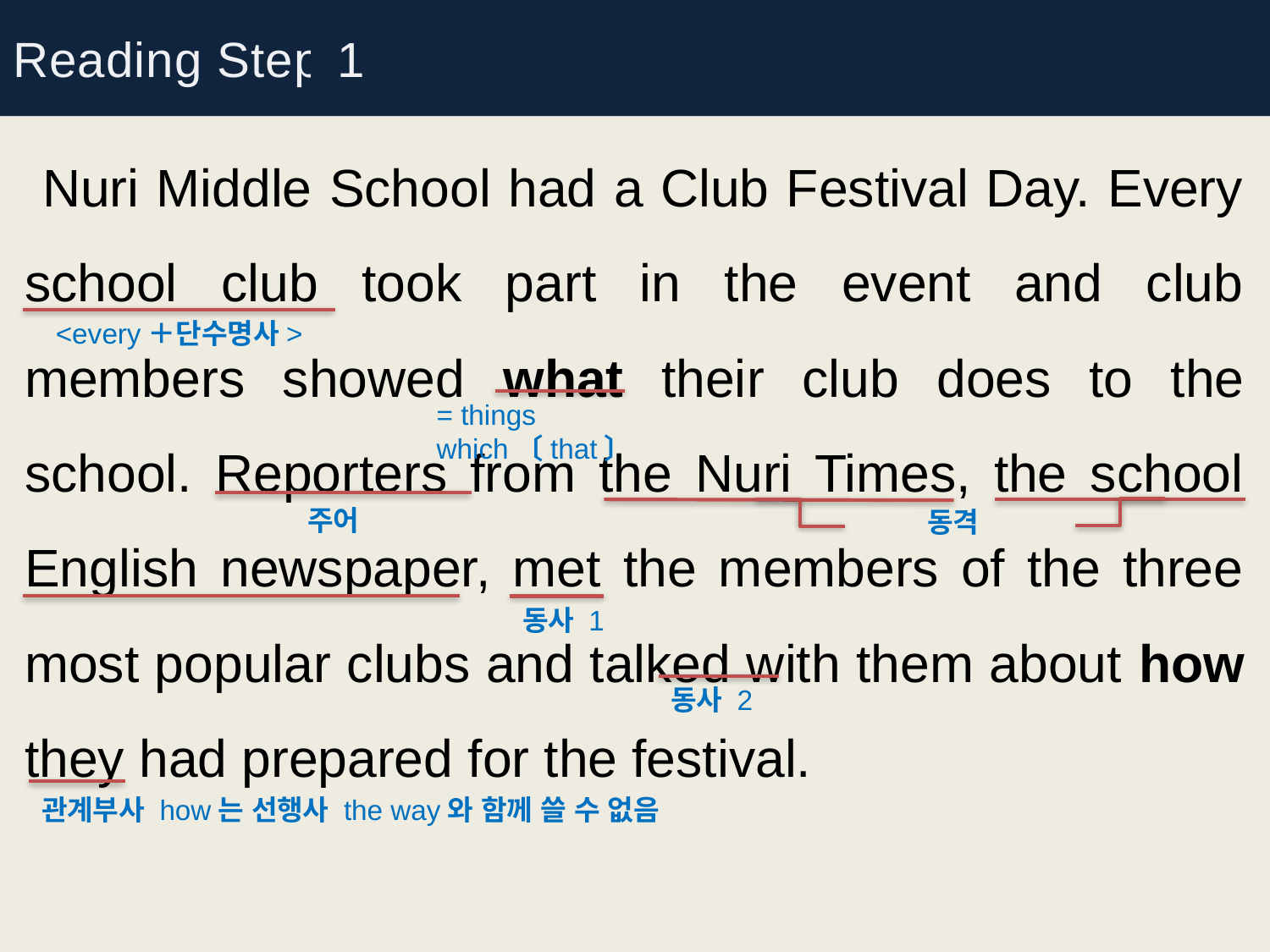

Reading Step 1
 Nuri Middle School had a Club Festival Day. Every school club took part in the event and club members showed what their club does to the school. Reporters from the Nuri Times, the school English newspaper, met the members of the three most popular clubs and talked with them about how they had prepared for the festival.
<every＋단수명사>
= things which〔that〕

주어
동격
동사 1
동사 2
관계부사 how는 선행사 the way와 함께 쓸 수 없음